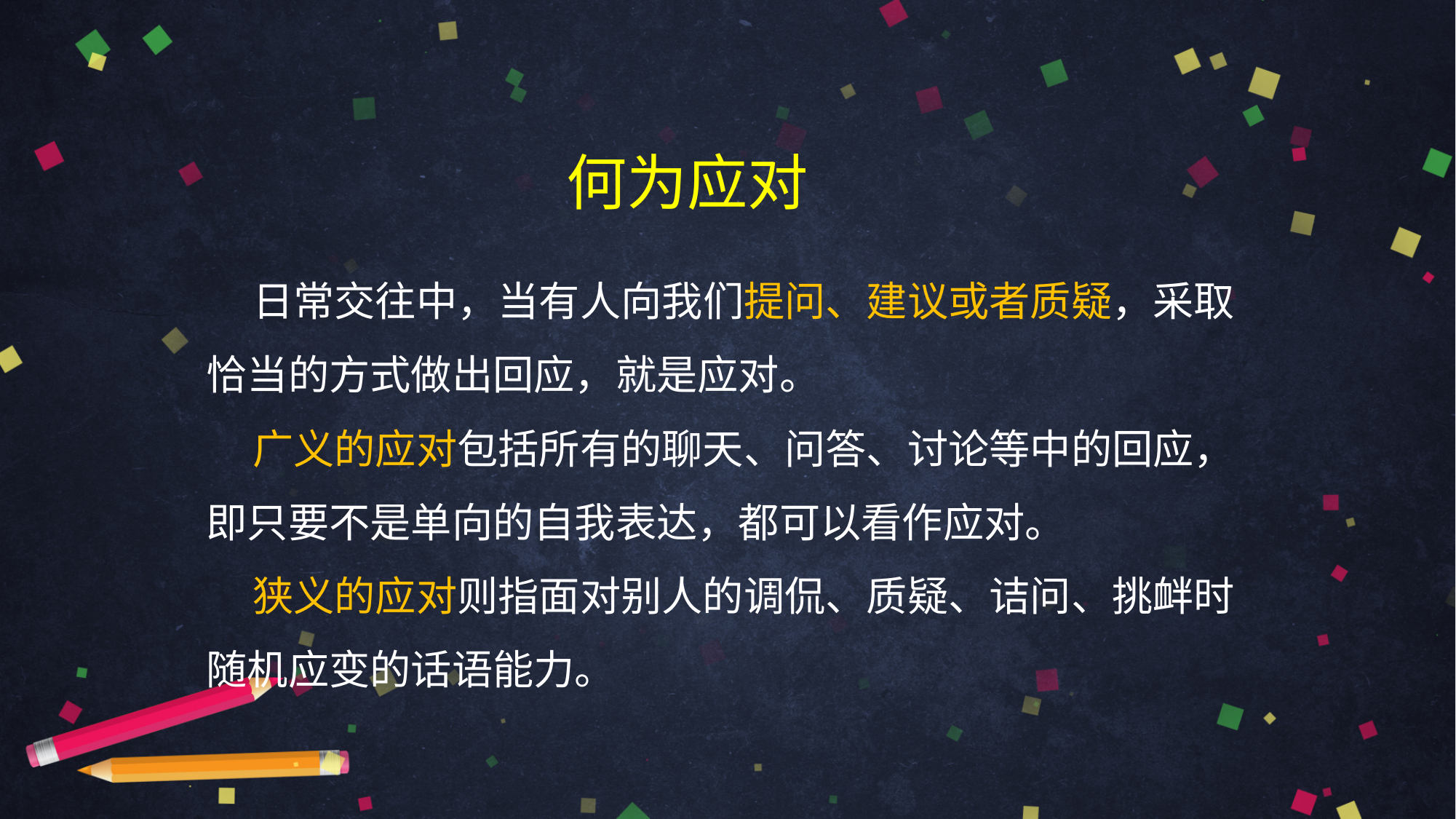

何为应对
    日常交往中，当有人向我们提问、建议或者质疑，采取恰当的方式做出回应，就是应对。
    广义的应对包括所有的聊天、问答、讨论等中的回应，即只要不是单向的自我表达，都可以看作应对。
    狭义的应对则指面对别人的调侃、质疑、诘问、挑衅时随机应变的话语能力。